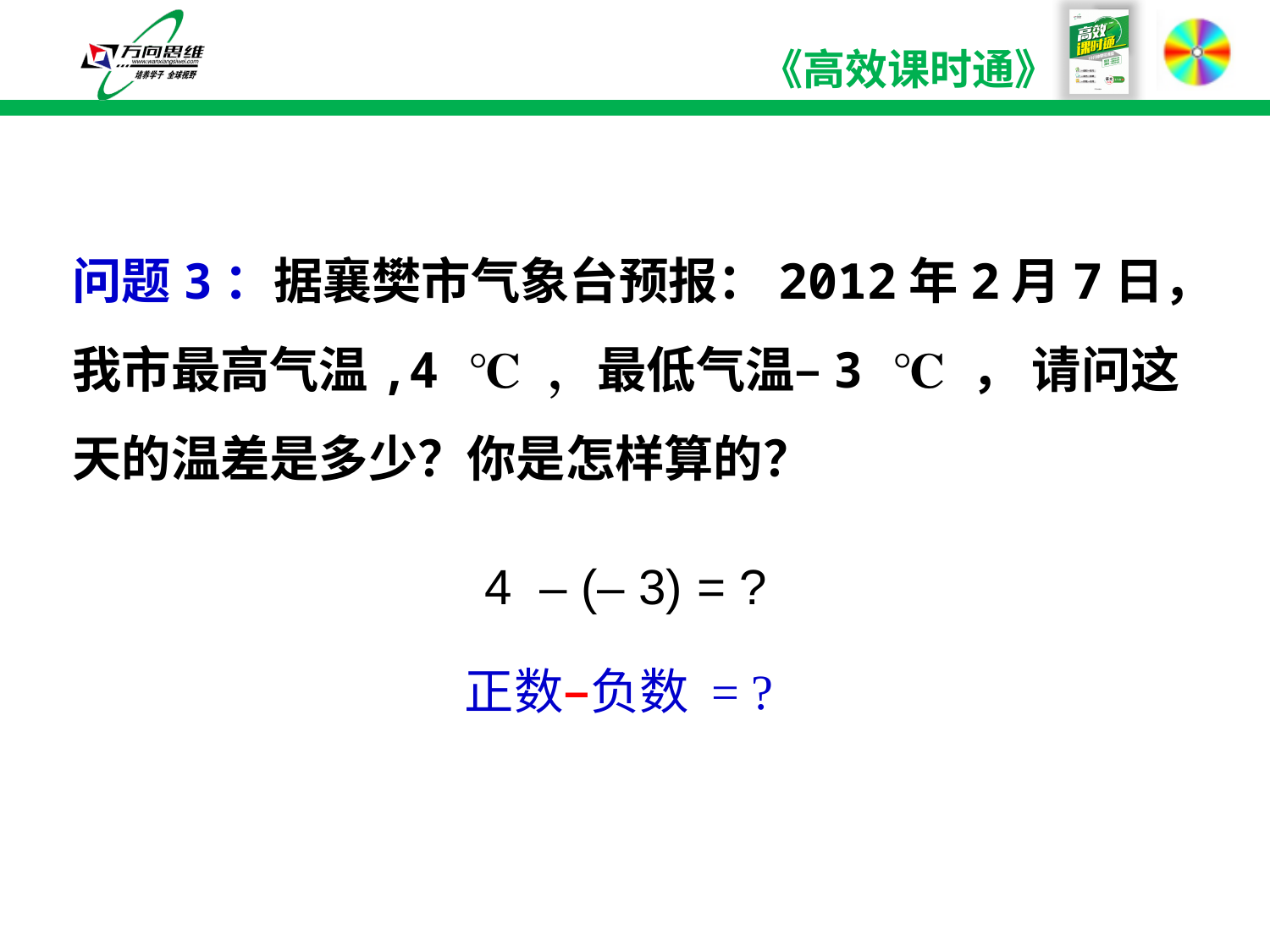

问题3：据襄樊市气象台预报：2012年2月7日，我市最高气温,4 ℃ ，最低气温–3 ℃ ， 请问这天的温差是多少？你是怎样算的？
 4  – (– 3) = ?
正数–负数 = ?